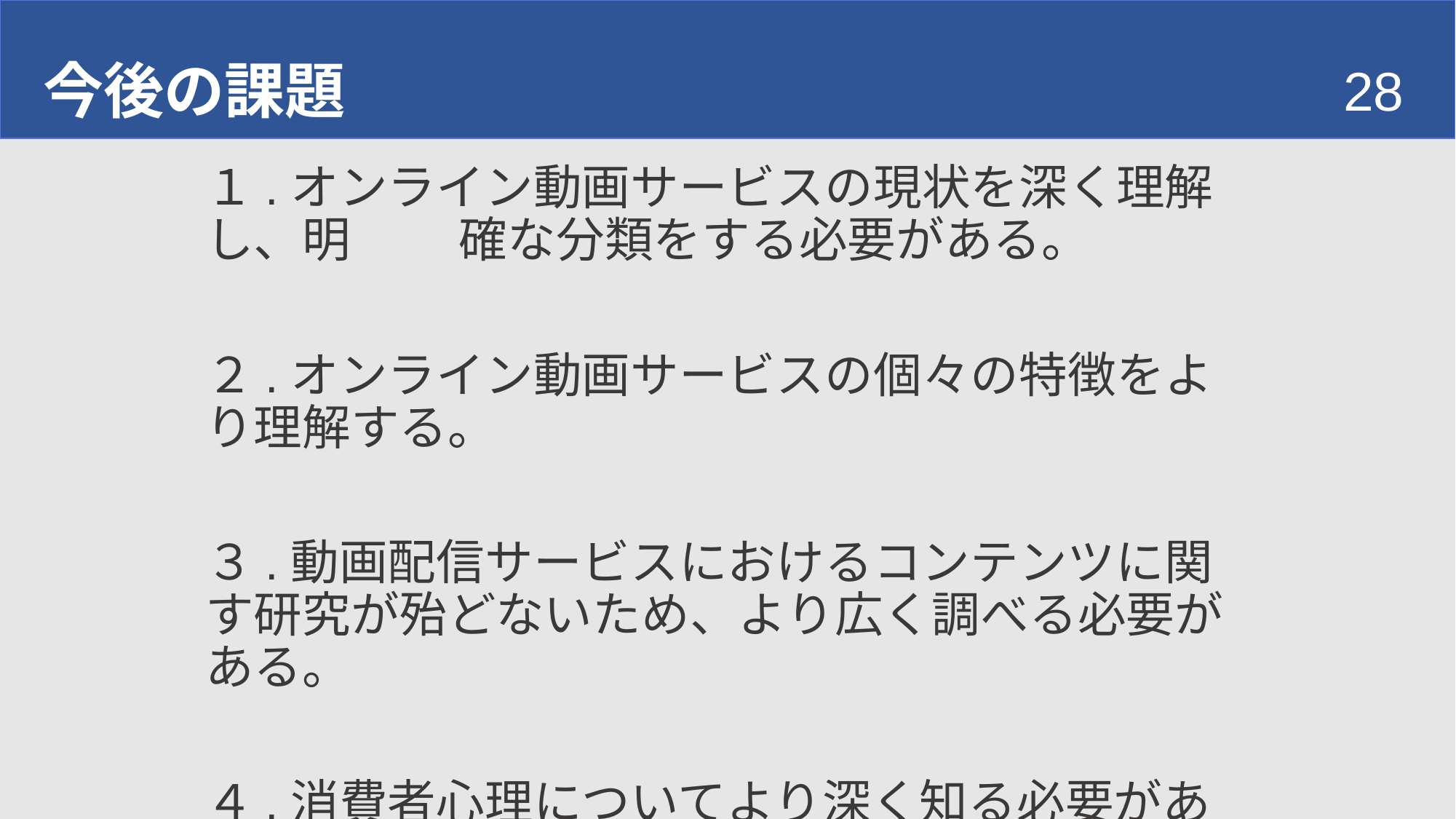

今後の課題
28
１.オンライン動画サービスの現状を深く理解し、明 　　確な分類をする必要がある。

２.オンライン動画サービスの個々の特徴をより理解する。

３.動画配信サービスにおけるコンテンツに関す研究が殆どないため、より広く調べる必要がある。

４.消費者心理についてより深く知る必要がある。